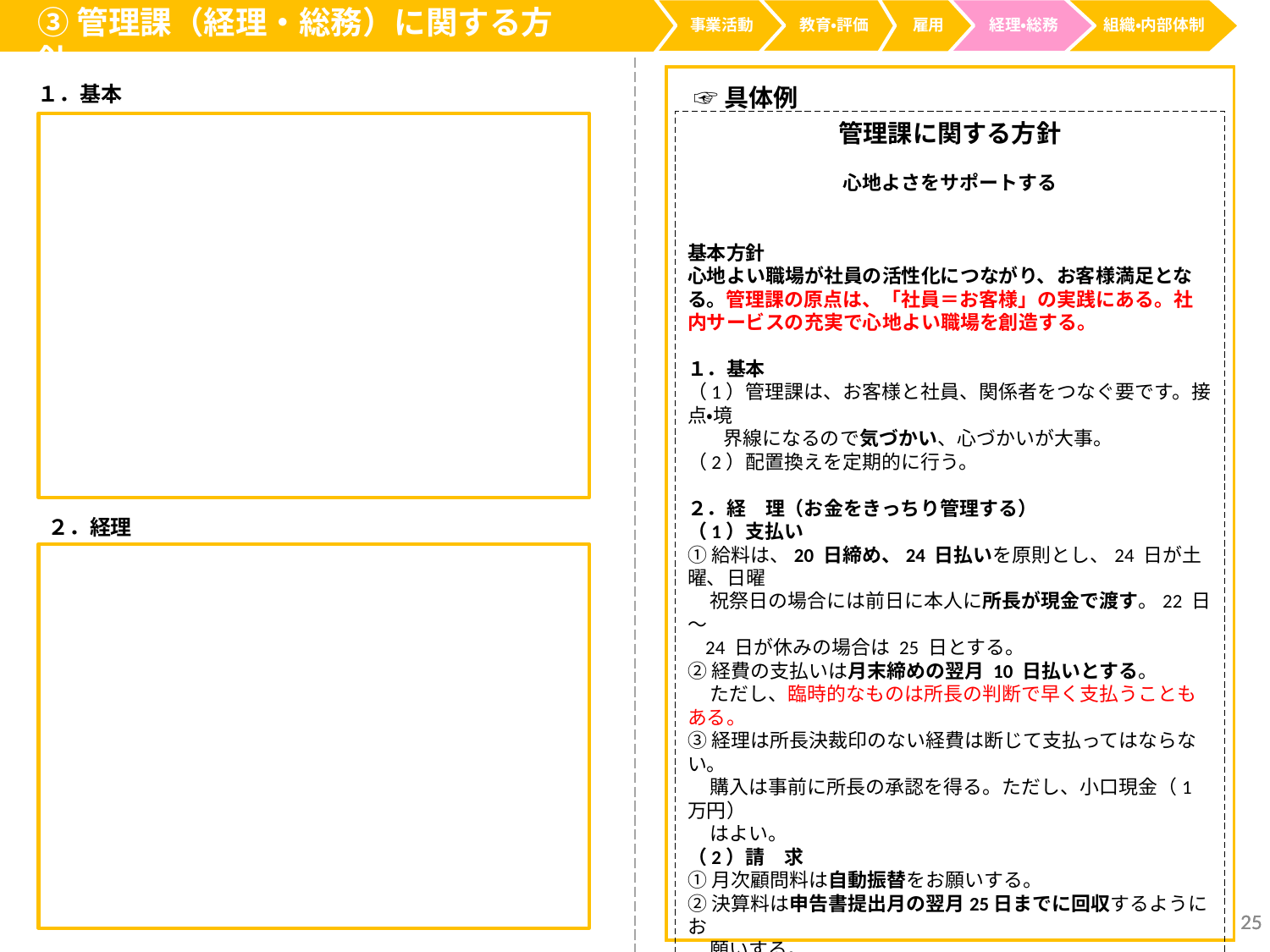

③管理課（経理・総務）に関する方針
事業活動
経理・総務
教育・評価
雇用
組織・内部体制

１．基本
☞具体例
管理課に関する方針

心地よさをサポートする

基本方針
心地よい職場が社員の活性化につながり、お客様満足となる。管理課の原点は、「社員＝お客様」の実践にある。社内サービスの充実で心地よい職場を創造する。

１．基本
（1）管理課は、お客様と社員、関係者をつなぐ要です。接点・境
       界線になるので気づかい、心づかいが大事。
（2）配置換えを定期的に行う。

２．経　理（お金をきっちり管理する）
（1）支払い
①給料は、20 日締め、24 日払いを原則とし、24 日が土曜、日曜
    祝祭日の場合には前日に本人に所長が現金で渡す。22 日～
    24 日が休みの場合は 25 日とする。
②経費の支払いは月末締めの翌月 10 日払いとする。
    ただし、臨時的なものは所長の判断で早く支払うこともある。
③経理は所長決裁印のない経費は断じて支払ってはならない。
    購入は事前に所長の承認を得る。ただし、小口現金（1 万円）
    はよい。
（2）請　求
①月次顧問料は自動振替をお願いする。
②決算料は申告書提出月の翌月25日までに回収するようにお
    願いする。
③請求書には必ず入金お願い日を記入する。
④請求書を発行していないものは売上に計上してはならない。
    ただし、保険売上は別扱いとする。

２．経理

25
25
25